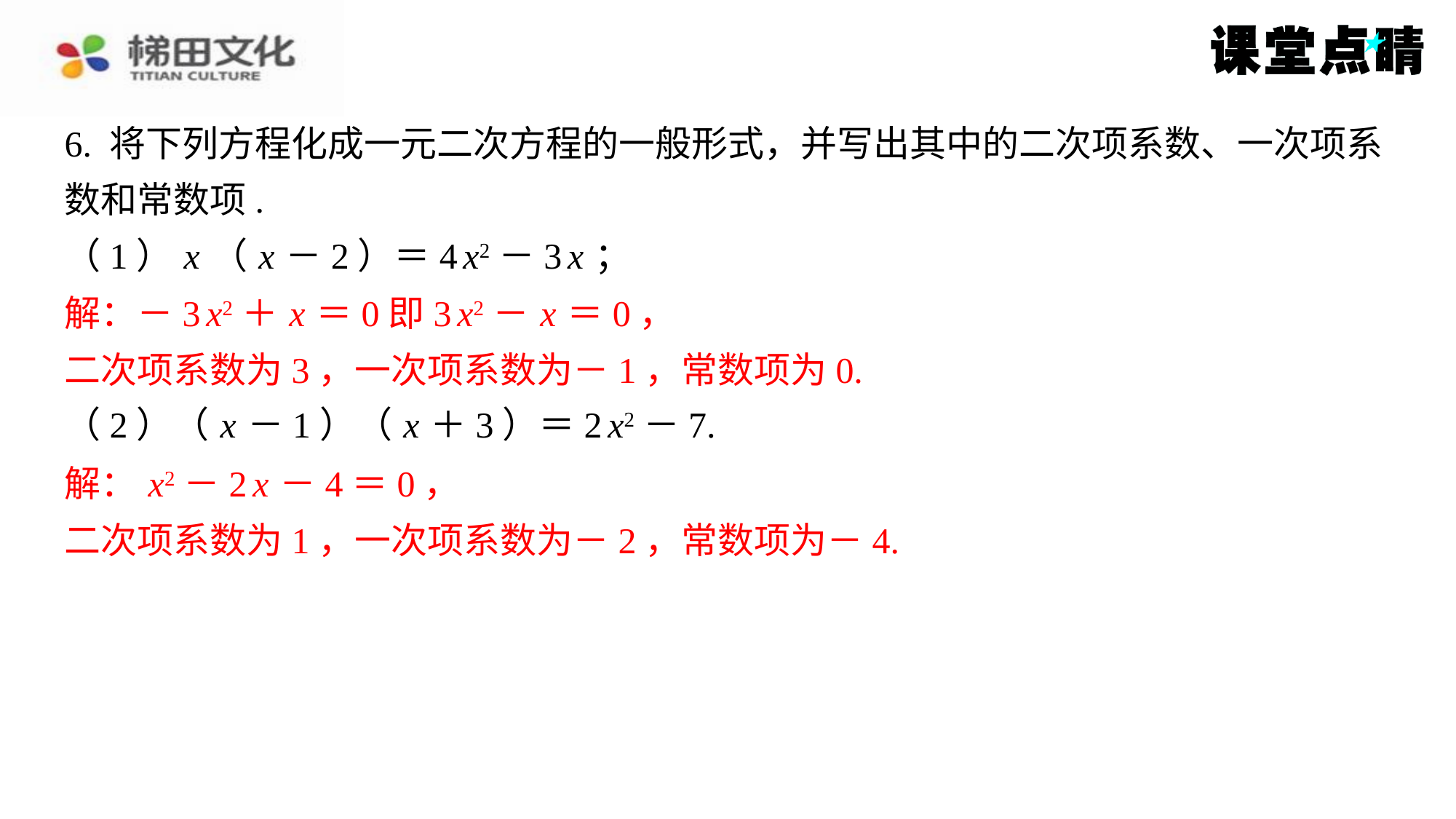

6. 将下列方程化成一元二次方程的一般形式，并写出其中的二次项系数、一次项系
数和常数项.
（1） x （ x －2）＝4 x2－3 x ；
解：－3 x2＋ x ＝0即3 x2－ x ＝0，
二次项系数为3，一次项系数为－1，常数项为0.
（2）（ x －1）（ x ＋3）＝2 x2－7.
解： x2－2 x －4＝0，
二次项系数为1，一次项系数为－2，常数项为－4.
解：－3 x2＋ x ＝0即3 x2－ x ＝0，
二次项系数为3，一次项系数为－1，常数项为0.
解： x2－2 x －4＝0，
二次项系数为1，一次项系数为－2，常数项为－4.